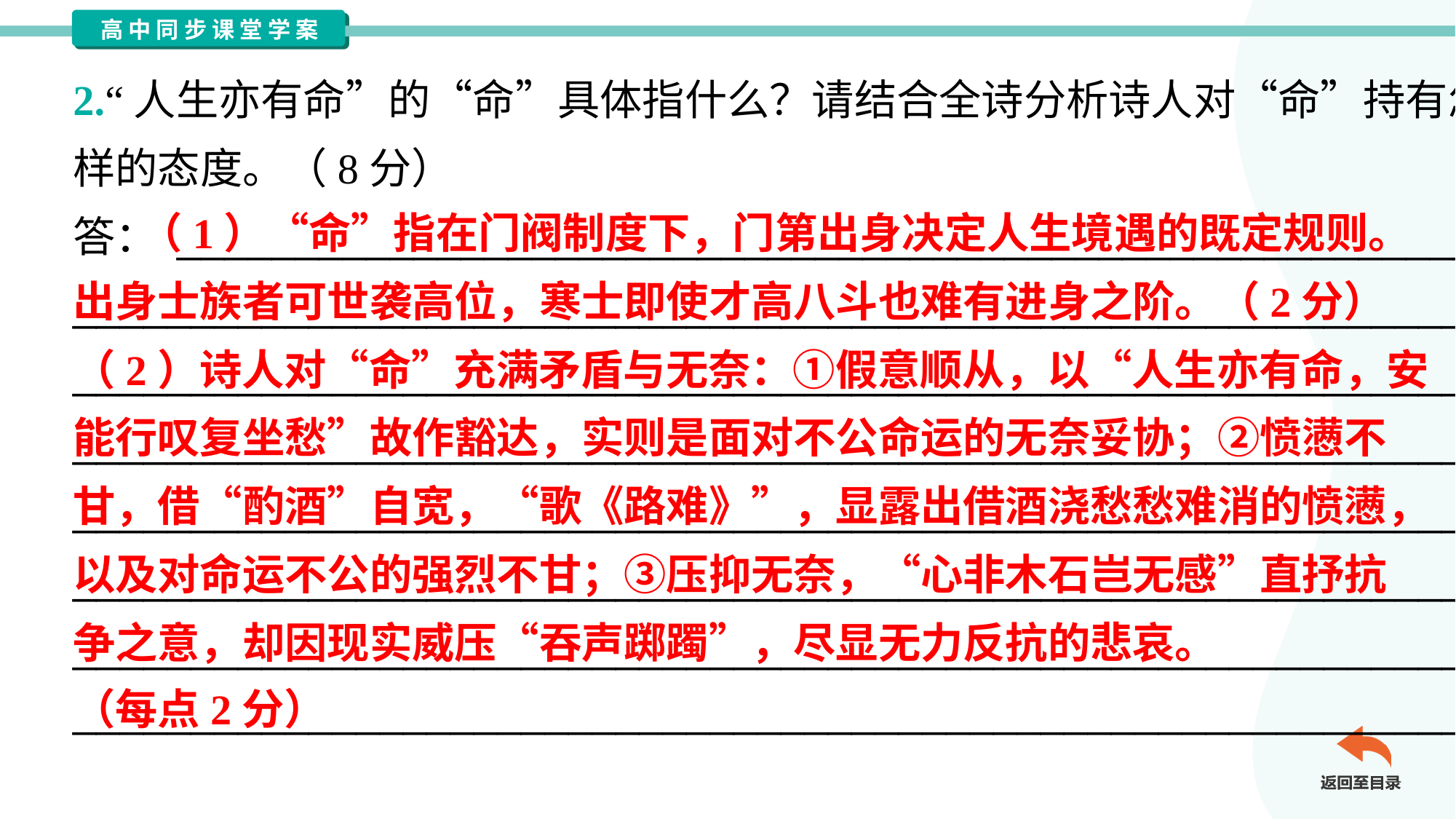

2.“人生亦有命”的“命”具体指什么？请结合全诗分析诗人对“命”持有怎
样的态度。（8分）
答： ________________________________________________________
_____________________________________________________________
_____________________________________________________________
_____________________________________________________________
_____________________________________________________________
_____________________________________________________________
_____________________________________________________________
_____________________________________________________________
      （1）“命”指在门阀制度下，门第出身决定人生境遇的既定规则。
出身士族者可世袭高位，寒士即使才高八斗也难有进身之阶。（2分）
（2）诗人对“命”充满矛盾与无奈：①假意顺从，以“人生亦有命，安
能行叹复坐愁”故作豁达，实则是面对不公命运的无奈妥协；②愤懑不
甘，借“酌酒”自宽，“歌《路难》”，显露出借酒浇愁愁难消的愤懑，
以及对命运不公的强烈不甘；③压抑无奈，“心非木石岂无感”直抒抗
争之意，却因现实威压“吞声踯躅”，尽显无力反抗的悲哀。
（每点2分）